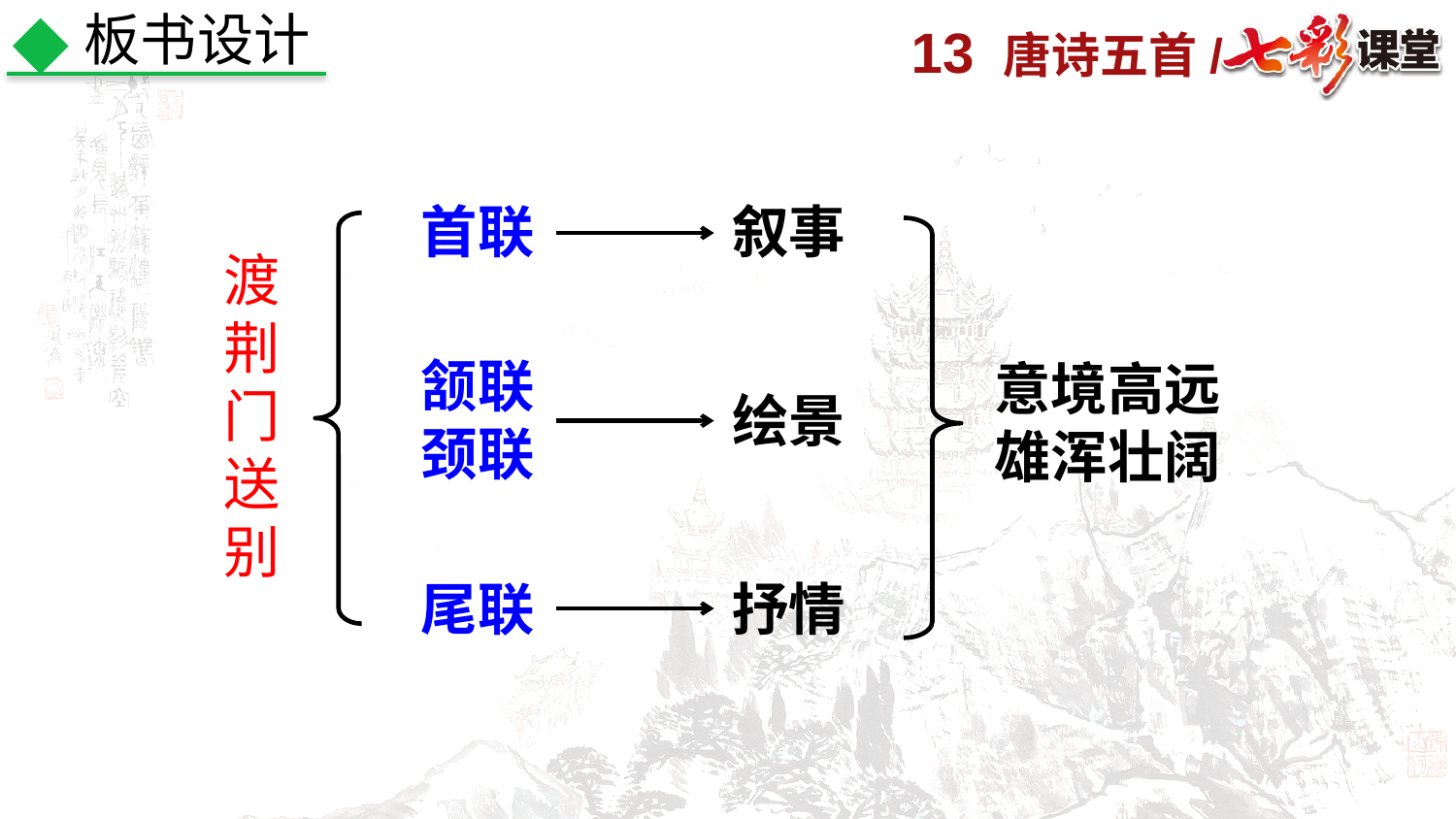

板书设计

首联
叙事

渡荆门送别
颔联
颈联
意境高远
雄浑壮阔
绘景
尾联
抒情